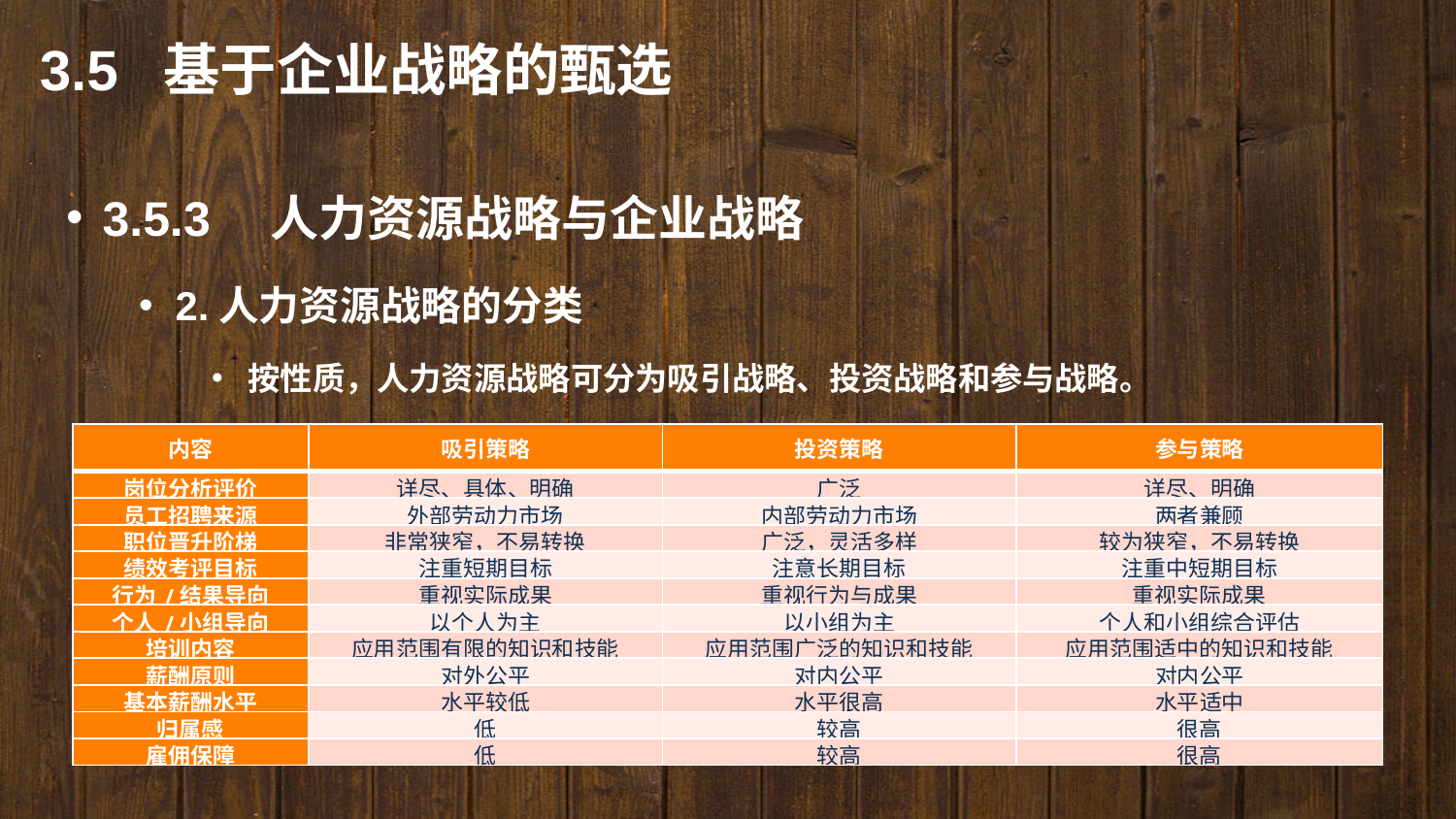

3.5  基于企业战略的甄选
3.5.3　人力资源战略与企业战略
2.人力资源战略的分类
按性质，人力资源战略可分为吸引战略、投资战略和参与战略。
| 内容 | 吸引策略 | 投资策略 | 参与策略 |
| --- | --- | --- | --- |
| 岗位分析评价 | 详尽、具体、明确 | 广泛 | 详尽、明确 |
| 员工招聘来源 | 外部劳动力市场 | 内部劳动力市场 | 两者兼顾 |
| 职位晋升阶梯 | 非常狭窄，不易转换 | 广泛，灵活多样 | 较为狭窄，不易转换 |
| 绩效考评目标 | 注重短期目标 | 注意长期目标 | 注重中短期目标 |
| 行为/结果导向 | 重视实际成果 | 重视行为与成果 | 重视实际成果 |
| 个人/小组导向 | 以个人为主 | 以小组为主 | 个人和小组综合评估 |
| 培训内容 | 应用范围有限的知识和技能 | 应用范围广泛的知识和技能 | 应用范围适中的知识和技能 |
| 薪酬原则 | 对外公平 | 对内公平 | 对内公平 |
| 基本薪酬水平 | 水平较低 | 水平很高 | 水平适中 |
| 归属感 | 低 | 较高 | 很高 |
| 雇佣保障 | 低 | 较高 | 很高 |